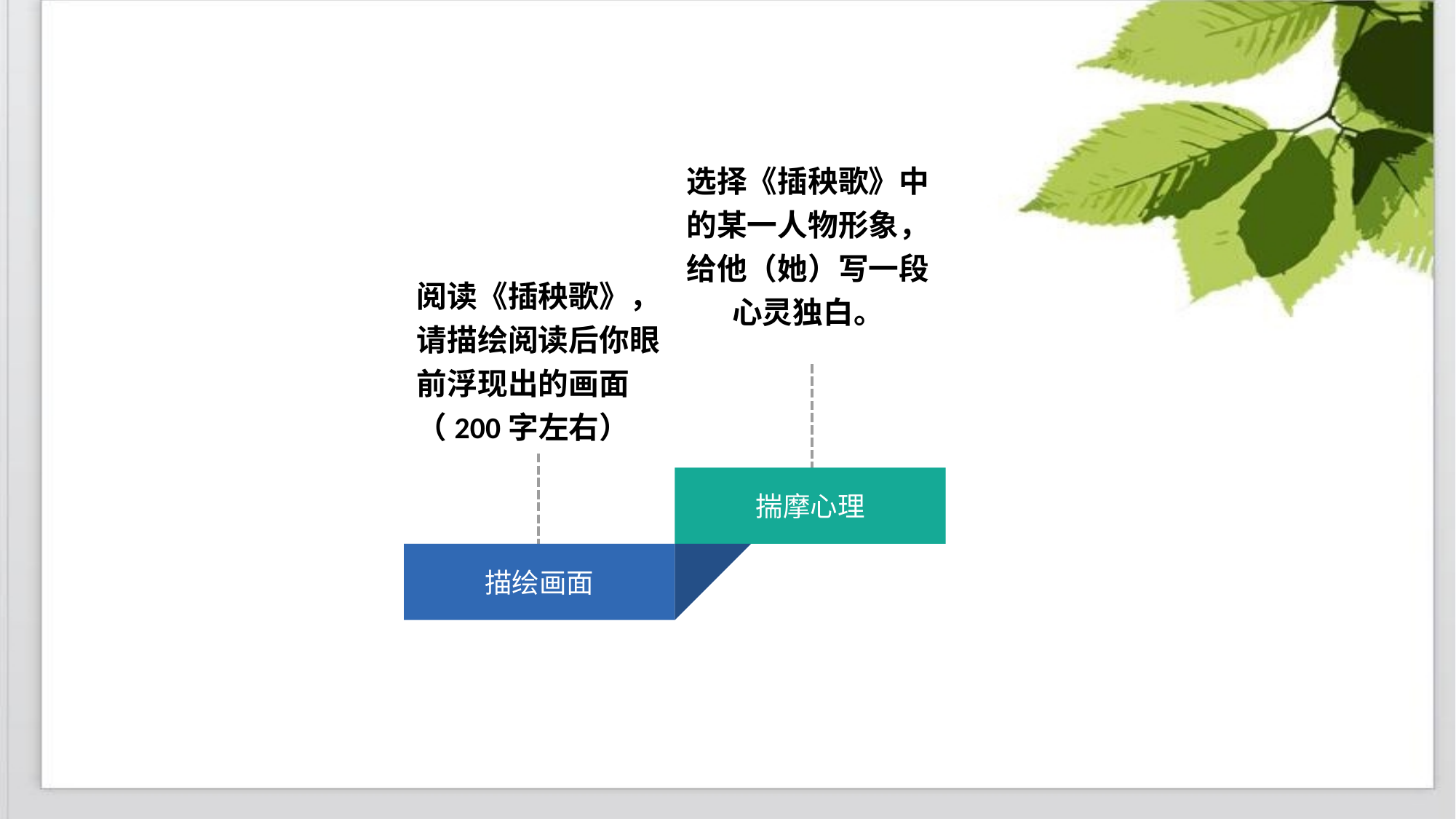

选择《插秧歌》中的某一人物形象，给他（她）写一段心灵独白。
阅读《插秧歌》，请描绘阅读后你眼前浮现出的画面（200字左右）
揣摩心理
描绘画面